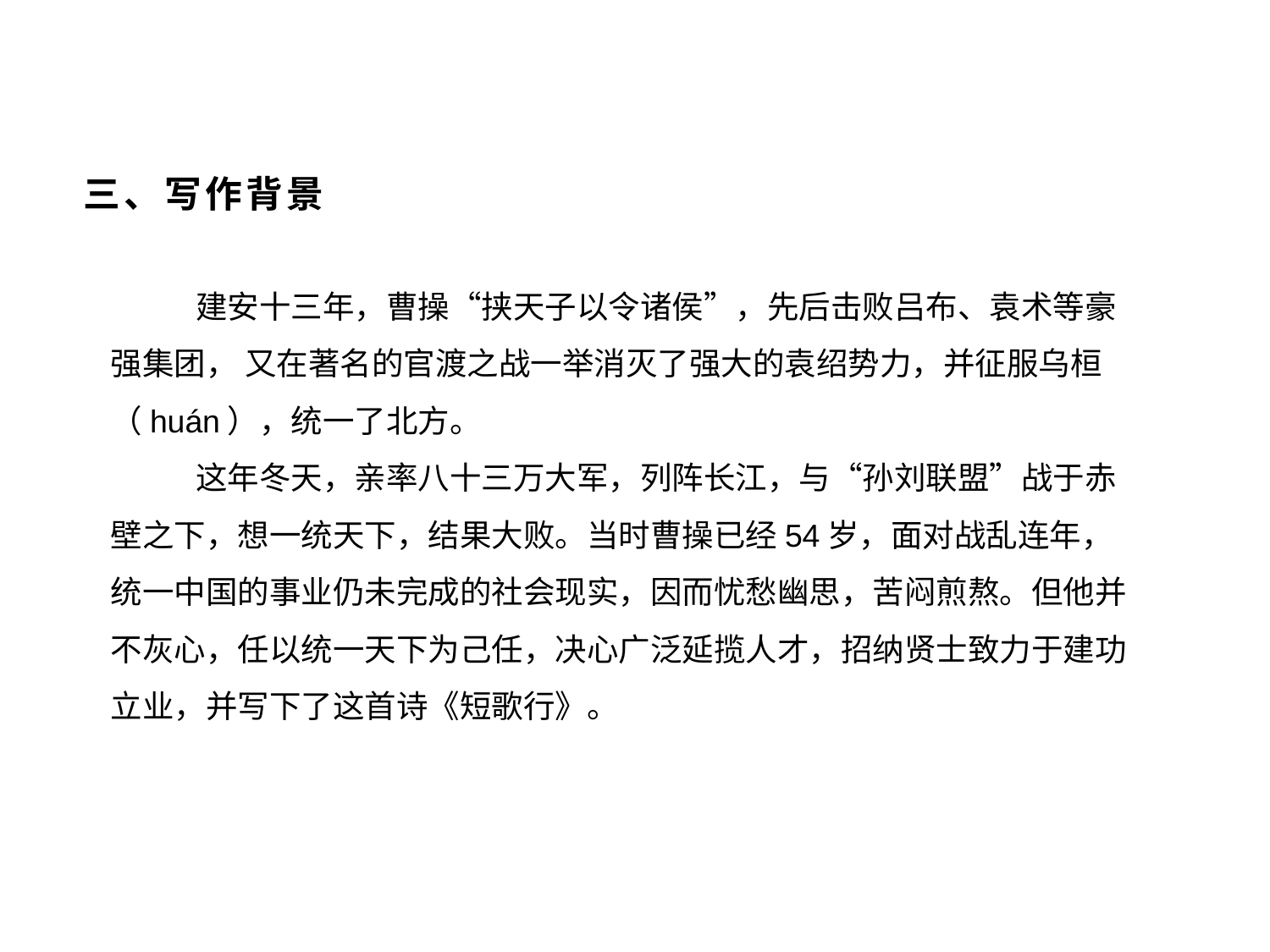

# 三、写作背景
建安十三年，曹操“挟天子以令诸侯”，先后击败吕布、袁术等豪强集团， 又在著名的官渡之战一举消灭了强大的袁绍势力，并征服乌桓（huán），统一了北方。
这年冬天，亲率八十三万大军，列阵长江，与“孙刘联盟”战于赤壁之下，想一统天下，结果大败。当时曹操已经54岁，面对战乱连年，统一中国的事业仍未完成的社会现实，因而忧愁幽思，苦闷煎熬。但他并不灰心，任以统一天下为己任，决心广泛延揽人才，招纳贤士致力于建功立业，并写下了这首诗《短歌行》。